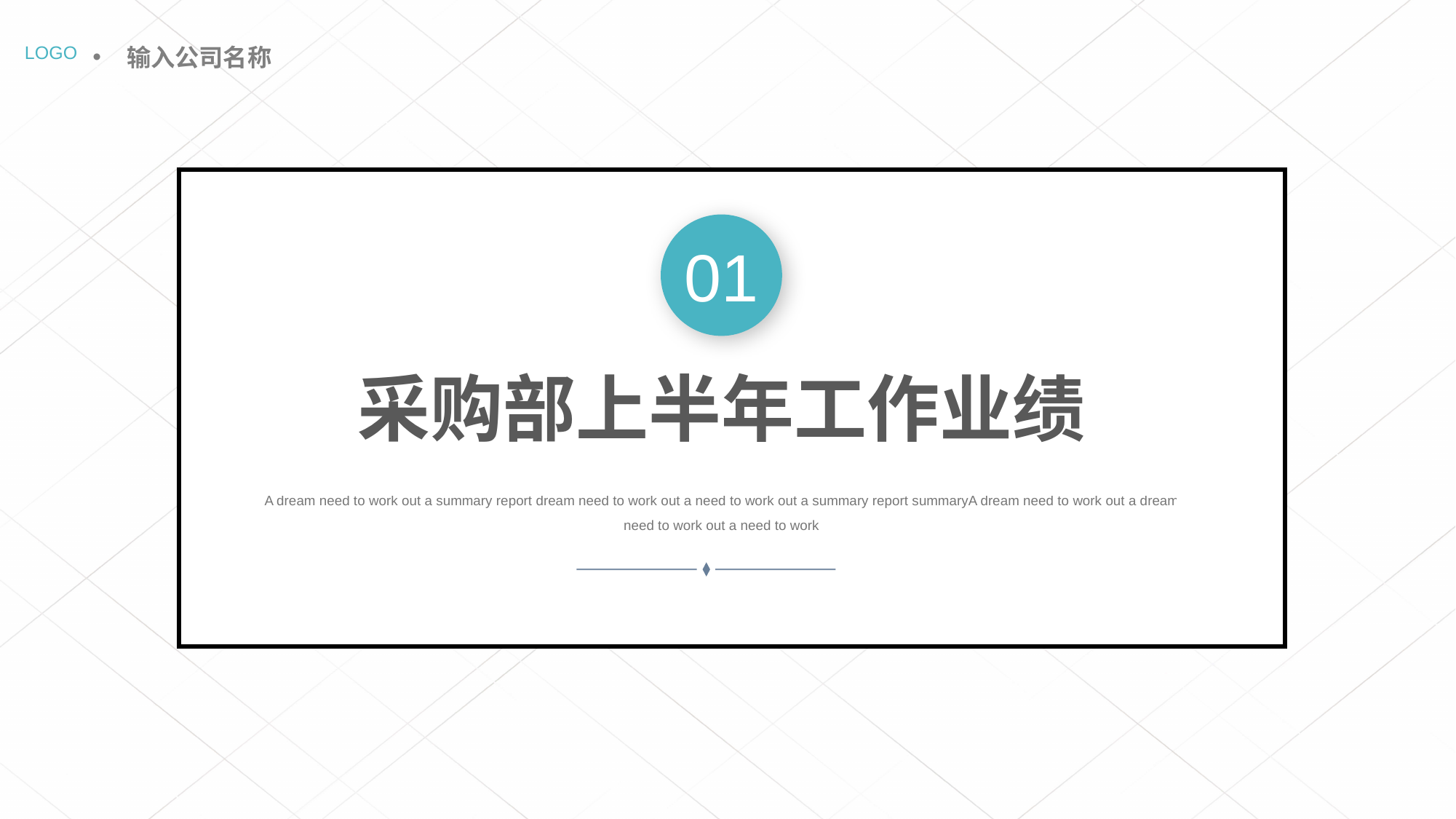

LOGO
输入公司名称

01
采购部上半年工作业绩
A dream need to work out a summary report dream need to work out a need to work out a summary report summaryA dream need to work out a dream need to work out a need to work